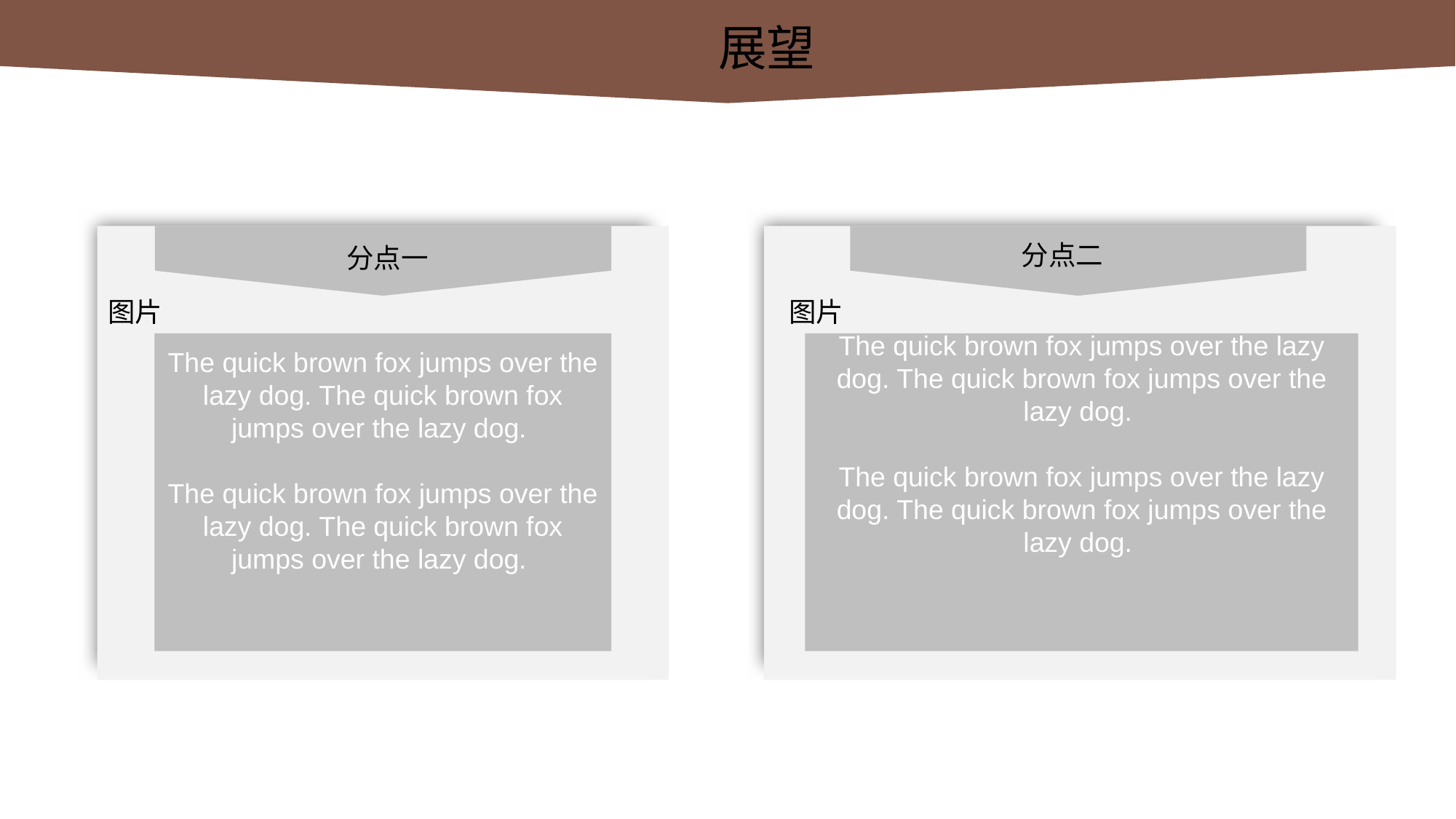

展望

分点二
分点一
图片
图片
The quick brown fox jumps over the lazy dog. The quick brown fox jumps over the lazy dog.

The quick brown fox jumps over the lazy dog. The quick brown fox jumps over the lazy dog.

The quick brown fox jumps over the lazy dog. The quick brown fox jumps over the lazy dog.

The quick brown fox jumps over the lazy dog. The quick brown fox jumps over the lazy dog.